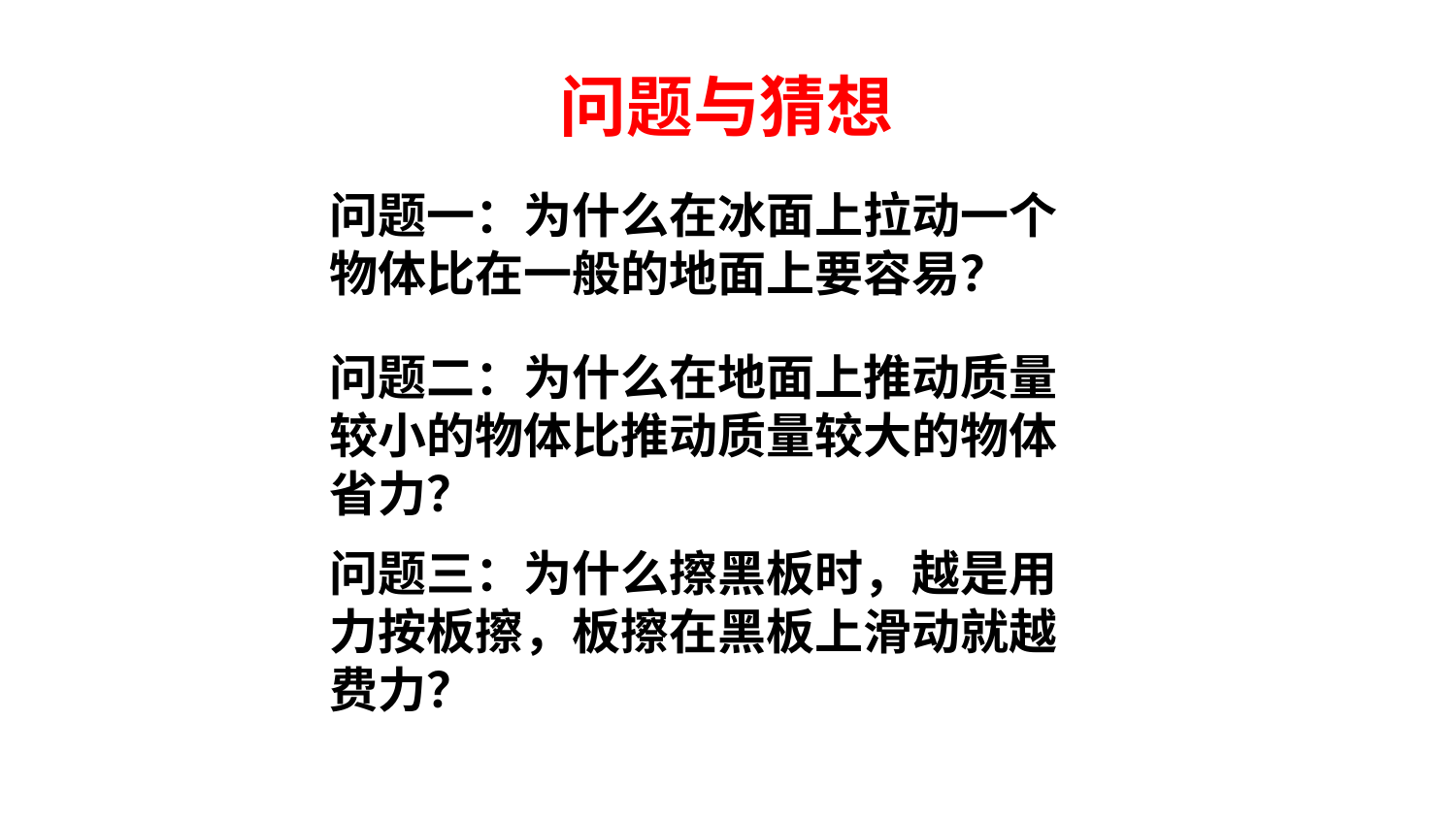

问题与猜想
问题一：为什么在冰面上拉动一个物体比在一般的地面上要容易？
问题二：为什么在地面上推动质量较小的物体比推动质量较大的物体省力？
问题三：为什么擦黑板时，越是用力按板擦，板擦在黑板上滑动就越费力？